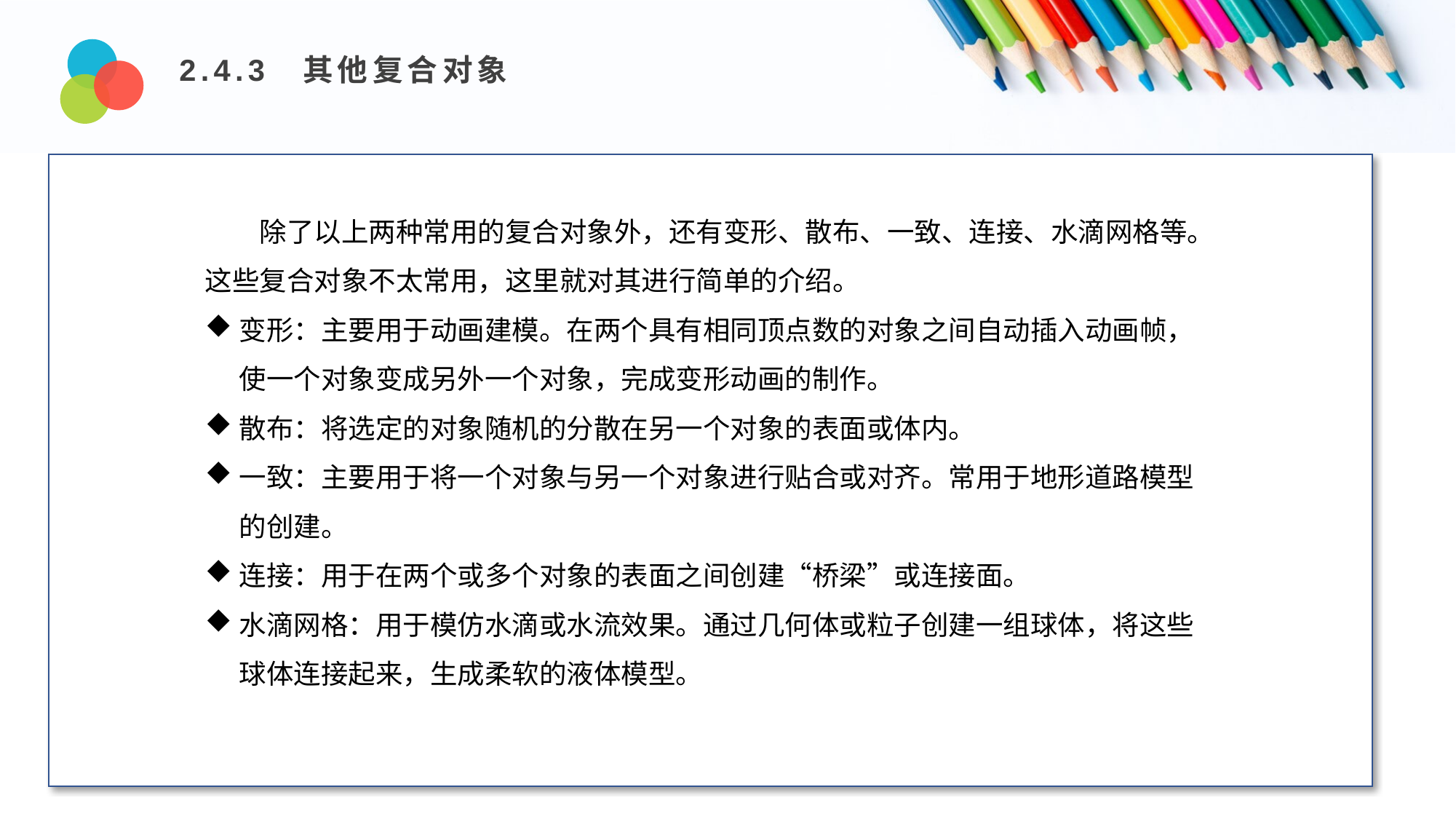

2.4.3  其他复合对象
Design and Production
除了以上两种常用的复合对象外，还有变形、散布、一致、连接、水滴网格等。这些复合对象不太常用，这里就对其进行简单的介绍。
变形：主要用于动画建模。在两个具有相同顶点数的对象之间自动插入动画帧，使一个对象变成另外一个对象，完成变形动画的制作。
散布：将选定的对象随机的分散在另一个对象的表面或体内。
一致：主要用于将一个对象与另一个对象进行贴合或对齐。常用于地形道路模型的创建。
连接：用于在两个或多个对象的表面之间创建“桥梁”或连接面。
水滴网格：用于模仿水滴或水流效果。通过几何体或粒子创建一组球体，将这些球体连接起来，生成柔软的液体模型。